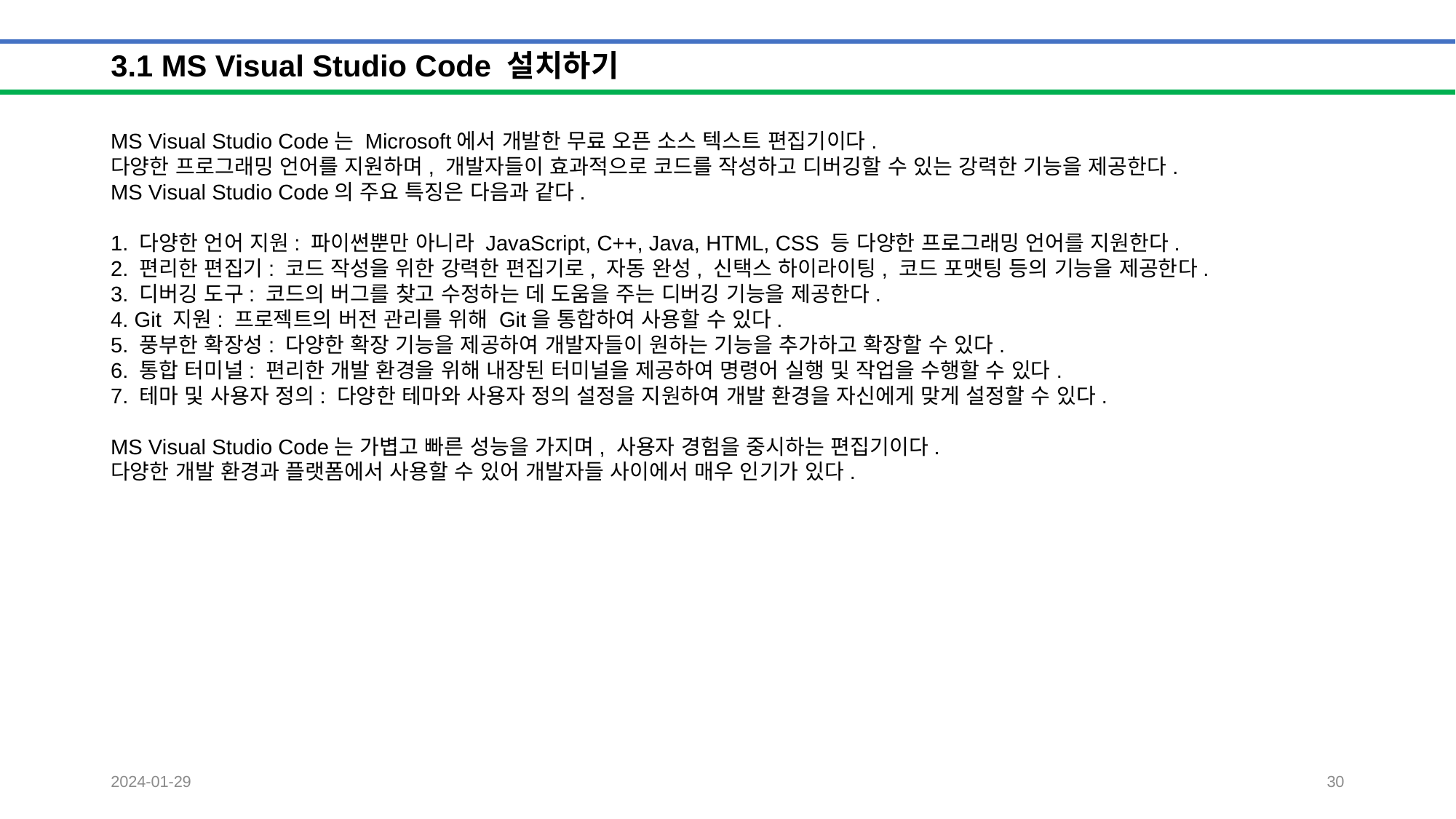

# 3.1 MS Visual Studio Code 설치하기
MS Visual Studio Code는 Microsoft에서 개발한 무료 오픈 소스 텍스트 편집기이다.
다양한 프로그래밍 언어를 지원하며, 개발자들이 효과적으로 코드를 작성하고 디버깅할 수 있는 강력한 기능을 제공한다.
MS Visual Studio Code의 주요 특징은 다음과 같다.

1. 다양한 언어 지원: 파이썬뿐만 아니라 JavaScript, C++, Java, HTML, CSS 등 다양한 프로그래밍 언어를 지원한다.
2. 편리한 편집기: 코드 작성을 위한 강력한 편집기로, 자동 완성, 신택스 하이라이팅, 코드 포맷팅 등의 기능을 제공한다.
3. 디버깅 도구: 코드의 버그를 찾고 수정하는 데 도움을 주는 디버깅 기능을 제공한다.
4. Git 지원: 프로젝트의 버전 관리를 위해 Git을 통합하여 사용할 수 있다.
5. 풍부한 확장성: 다양한 확장 기능을 제공하여 개발자들이 원하는 기능을 추가하고 확장할 수 있다.
6. 통합 터미널: 편리한 개발 환경을 위해 내장된 터미널을 제공하여 명령어 실행 및 작업을 수행할 수 있다.
7. 테마 및 사용자 정의: 다양한 테마와 사용자 정의 설정을 지원하여 개발 환경을 자신에게 맞게 설정할 수 있다.

MS Visual Studio Code는 가볍고 빠른 성능을 가지며, 사용자 경험을 중시하는 편집기이다.
다양한 개발 환경과 플랫폼에서 사용할 수 있어 개발자들 사이에서 매우 인기가 있다.
2024-01-29
30